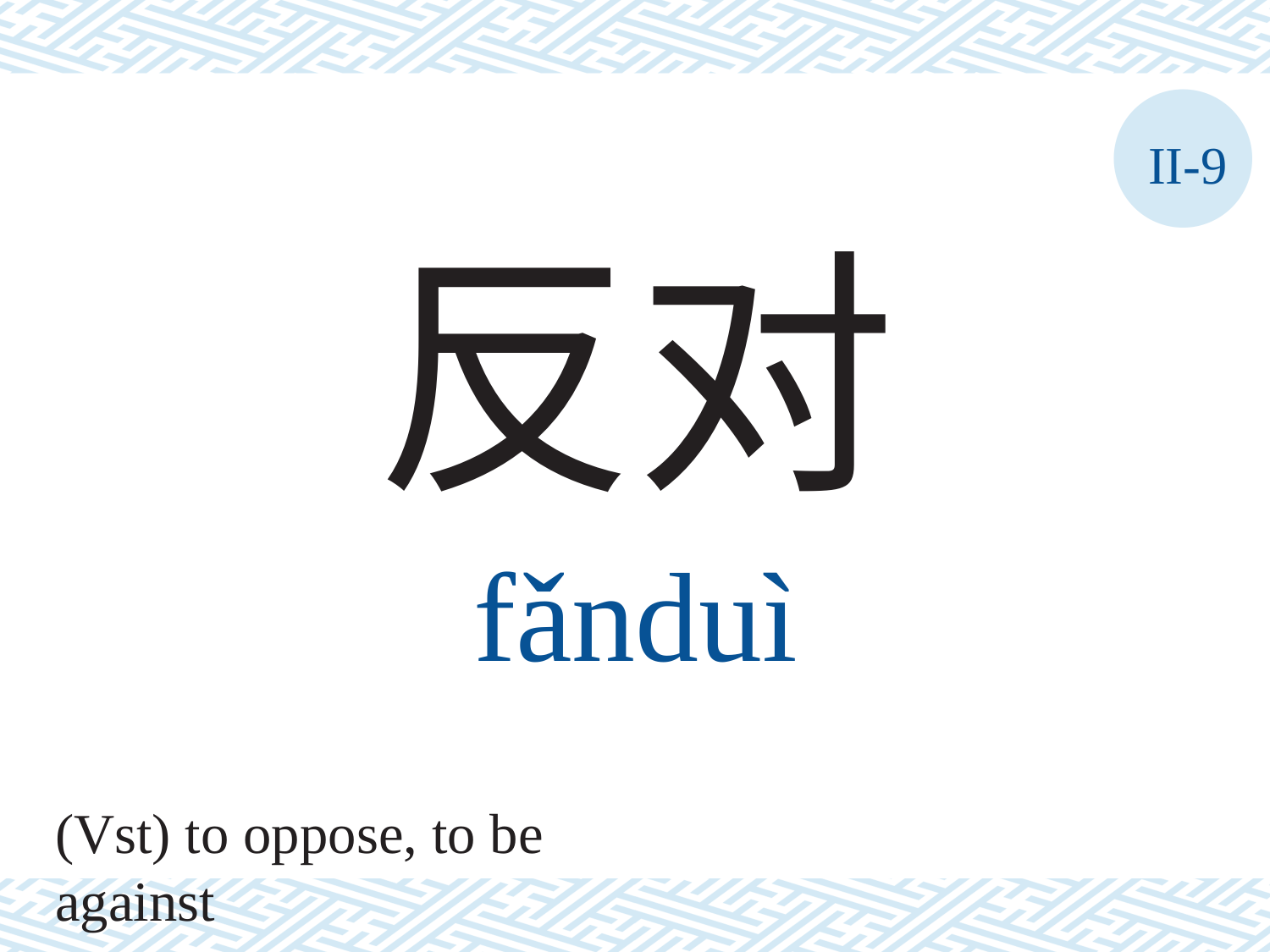

II-9
反对
fǎnduì
(Vst) to oppose, to be against